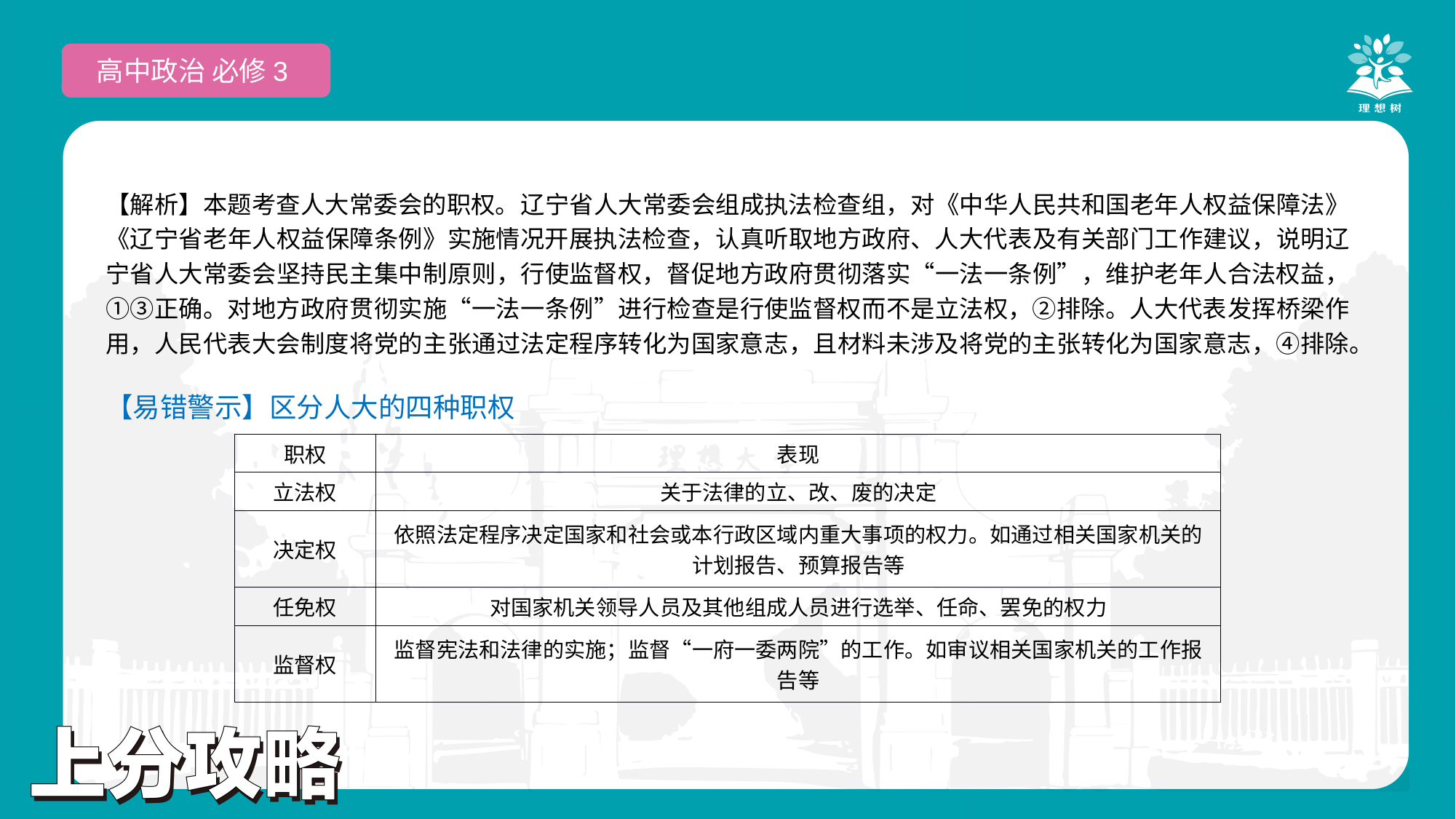

高中政治 必修3
【解析】本题考查人大常委会的职权。辽宁省人大常委会组成执法检查组，对《中华人民共和国老年人权益保障法》《辽宁省老年人权益保障条例》实施情况开展执法检查，认真听取地方政府、人大代表及有关部门工作建议，说明辽宁省人大常委会坚持民主集中制原则，行使监督权，督促地方政府贯彻落实“一法一条例”，维护老年人合法权益，①③正确。对地方政府贯彻实施“一法一条例”进行检查是行使监督权而不是立法权，②排除。人大代表发挥桥梁作用，人民代表大会制度将党的主张通过法定程序转化为国家意志，且材料未涉及将党的主张转化为国家意志，④排除。
【易错警示】区分人大的四种职权

| 职权 | 表现 |
| --- | --- |
| 立法权 | 关于法律的立、改、废的决定 |
| 决定权 | 依照法定程序决定国家和社会或本行政区域内重大事项的权力。如通过相关国家机关的计划报告、预算报告等 |
| 任免权 | 对国家机关领导人员及其他组成人员进行选举、任命、罢免的权力 |
| 监督权 | 监督宪法和法律的实施；监督“一府一委两院”的工作。如审议相关国家机关的工作报告等 |